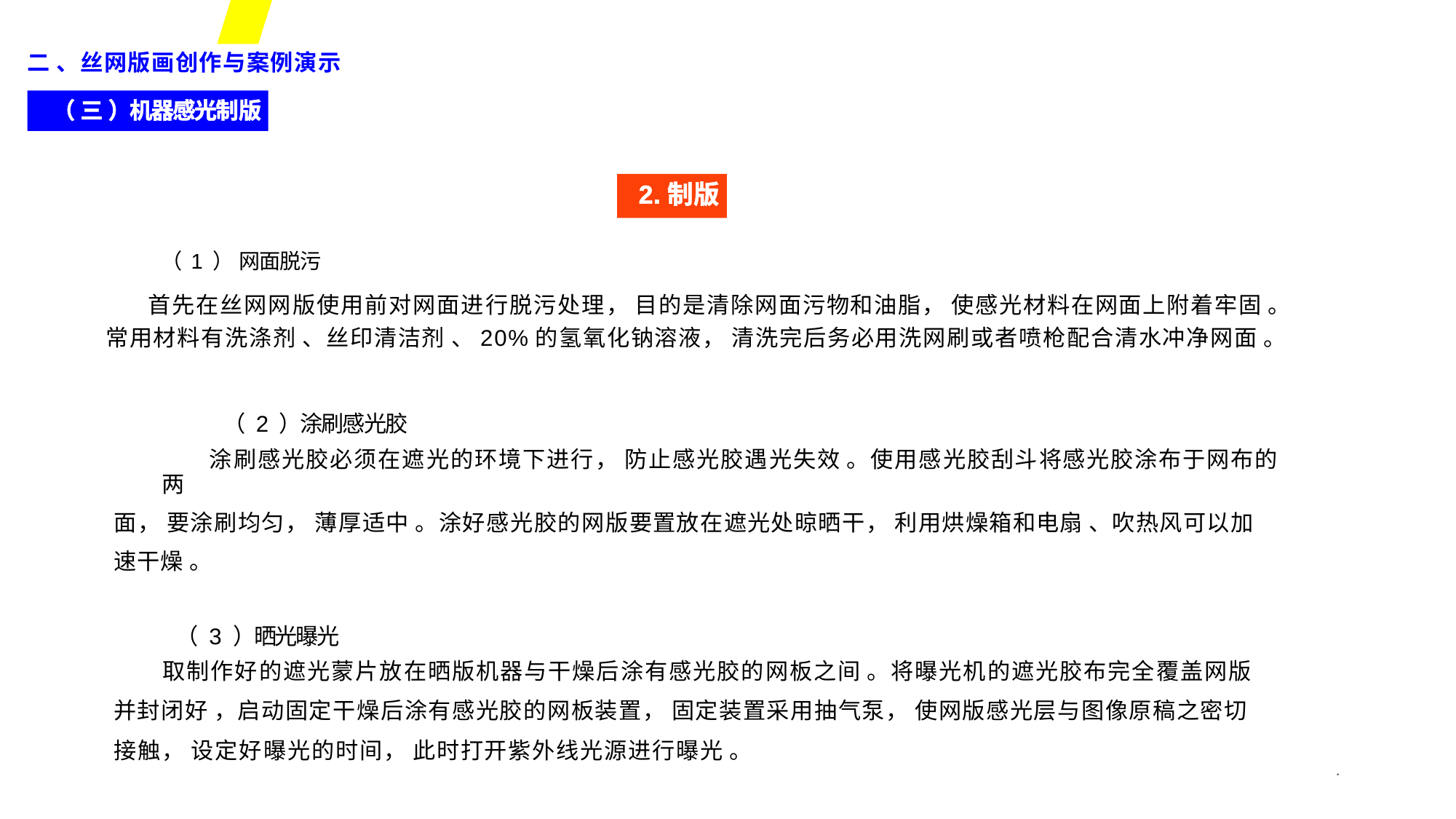

二 、丝网版画创作与案例演示

（ 三 ）机器感光制版

2.制版

（ 1 ） 网面脱污
首先在丝网网版使用前对网面进行脱污处理， 目的是清除网面污物和油脂， 使感光材料在网面上附着牢固 。 常用材料有洗涤剂 、丝印清洁剂 、20%的氢氧化钠溶液， 清洗完后务必用洗网刷或者喷枪配合清水冲净网面 。

（ 2 ）涂刷感光胶
涂刷感光胶必须在遮光的环境下进行， 防止感光胶遇光失效 。使用感光胶刮斗将感光胶涂布于网布的两
面， 要涂刷均匀， 薄厚适中 。涂好感光胶的网版要置放在遮光处晾晒干， 利用烘燥箱和电扇 、吹热风可以加      速干燥 。

（ 3 ）晒光曝光
取制作好的遮光蒙片放在晒版机器与干燥后涂有感光胶的网板之间 。将曝光机的遮光胶布完全覆盖网版
并封闭好 ，启动固定干燥后涂有感光胶的网板装置， 固定装置采用抽气泵， 使网版感光层与图像原稿之密切      接触， 设定好曝光的时间， 此时打开紫外线光源进行曝光 。

*